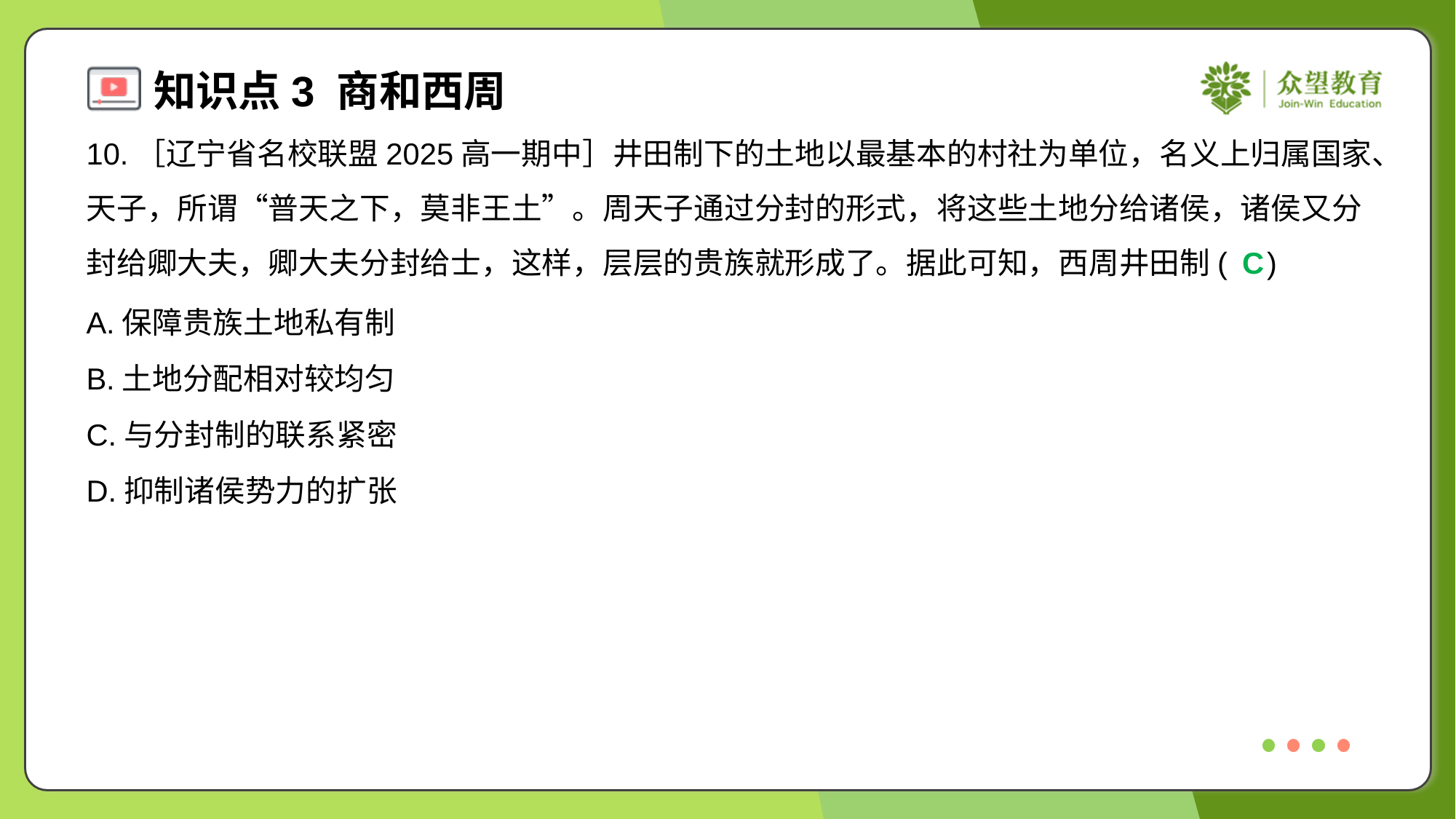

10.［辽宁省名校联盟2025高一期中］井田制下的土地以最基本的村社为单位，名义上归属国家、
天子，所谓“普天之下，莫非王土”。周天子通过分封的形式，将这些土地分给诸侯，诸侯又分
封给卿大夫，卿大夫分封给士，这样，层层的贵族就形成了。据此可知，西周井田制(     )
C
A.保障贵族土地私有制
B.土地分配相对较均匀
C.与分封制的联系紧密
D.抑制诸侯势力的扩张